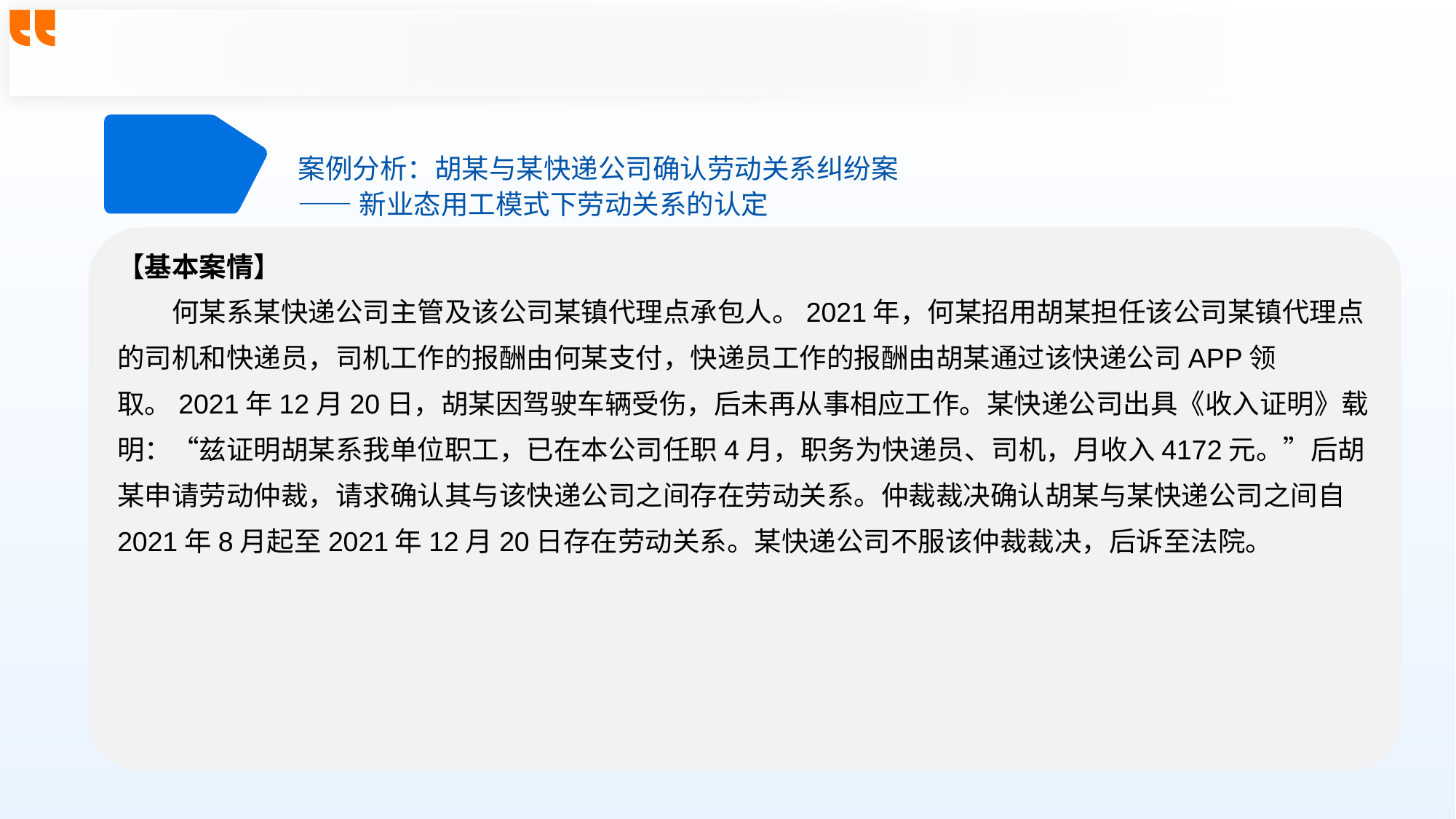

案例分析：胡某与某快递公司确认劳动关系纠纷案
——新业态用工模式下劳动关系的认定

【基本案情】
　　何某系某快递公司主管及该公司某镇代理点承包人。2021年，何某招用胡某担任该公司某镇代理点的司机和快递员，司机工作的报酬由何某支付，快递员工作的报酬由胡某通过该快递公司APP领取。2021年12月20日，胡某因驾驶车辆受伤，后未再从事相应工作。某快递公司出具《收入证明》载明：“兹证明胡某系我单位职工，已在本公司任职4月，职务为快递员、司机，月收入4172元。”后胡某申请劳动仲裁，请求确认其与该快递公司之间存在劳动关系。仲裁裁决确认胡某与某快递公司之间自2021年8月起至2021年12月20日存在劳动关系。某快递公司不服该仲裁裁决，后诉至法院。